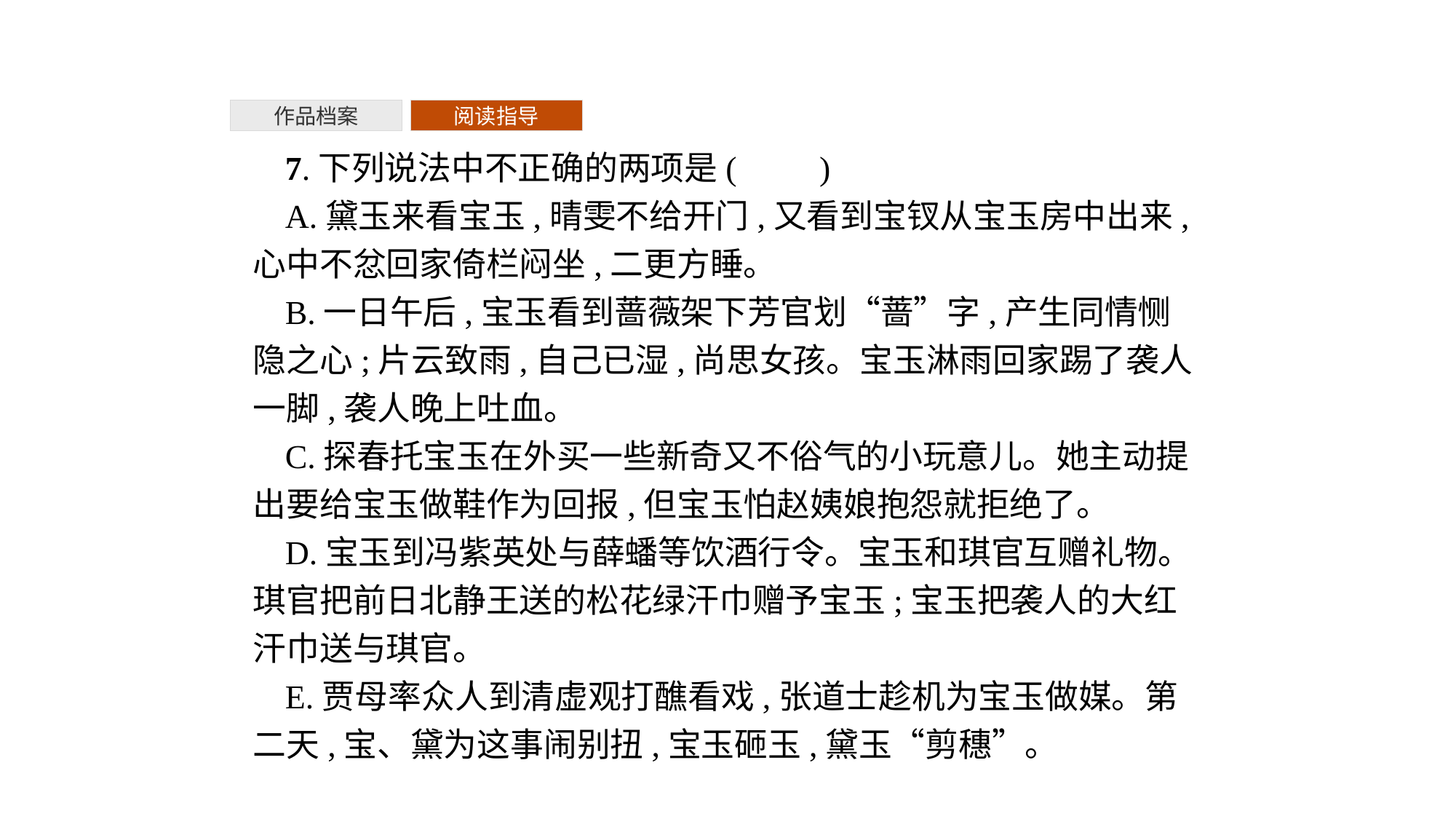

作品档案
阅读指导
7.下列说法中不正确的两项是(　　)
A.黛玉来看宝玉,晴雯不给开门,又看到宝钗从宝玉房中出来,心中不忿回家倚栏闷坐,二更方睡。
B.一日午后,宝玉看到蔷薇架下芳官划“蔷”字,产生同情恻隐之心;片云致雨,自己已湿,尚思女孩。宝玉淋雨回家踢了袭人一脚,袭人晚上吐血。
C.探春托宝玉在外买一些新奇又不俗气的小玩意儿。她主动提出要给宝玉做鞋作为回报,但宝玉怕赵姨娘抱怨就拒绝了。
D.宝玉到冯紫英处与薛蟠等饮酒行令。宝玉和琪官互赠礼物。琪官把前日北静王送的松花绿汗巾赠予宝玉;宝玉把袭人的大红汗巾送与琪官。
E.贾母率众人到清虚观打醮看戏,张道士趁机为宝玉做媒。第二天,宝、黛为这事闹别扭,宝玉砸玉,黛玉“剪穗”。